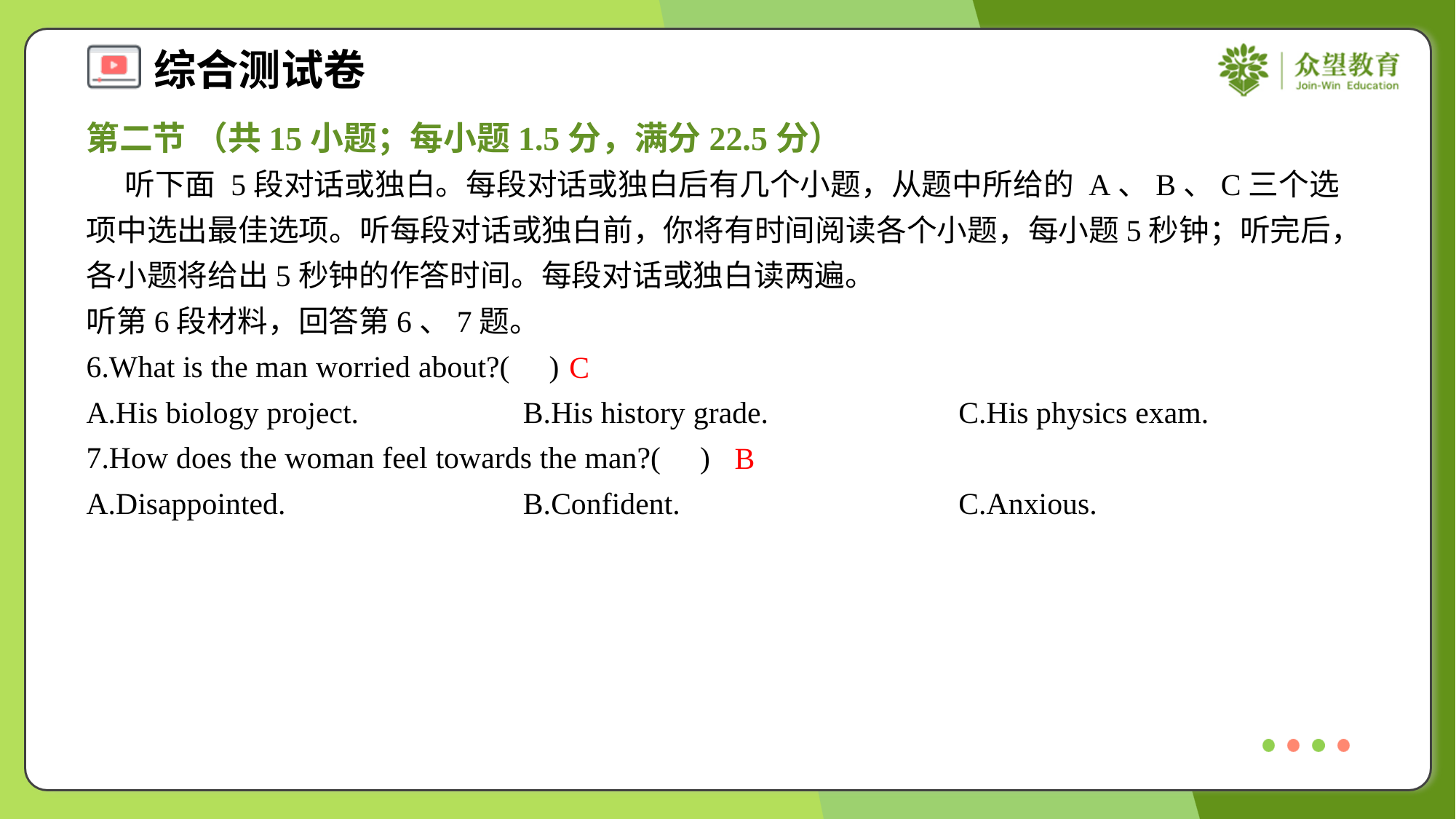

第二节 （共15小题；每小题1.5分，满分22.5分）
    听下面 5段对话或独白。每段对话或独白后有几个小题，从题中所给的 A、B、C三个选项中选出最佳选项。听每段对话或独白前，你将有时间阅读各个小题，每小题5秒钟；听完后，各小题将给出5秒钟的作答时间。每段对话或独白读两遍。
听第6段材料，回答第6、7题。
6.What is the man worried about?(     )
C
A.His biology project.	B.His history grade.	C.His physics exam.
7.How does the woman feel towards the man?(     )
B
A.Disappointed.	B.Confident.	C.Anxious.